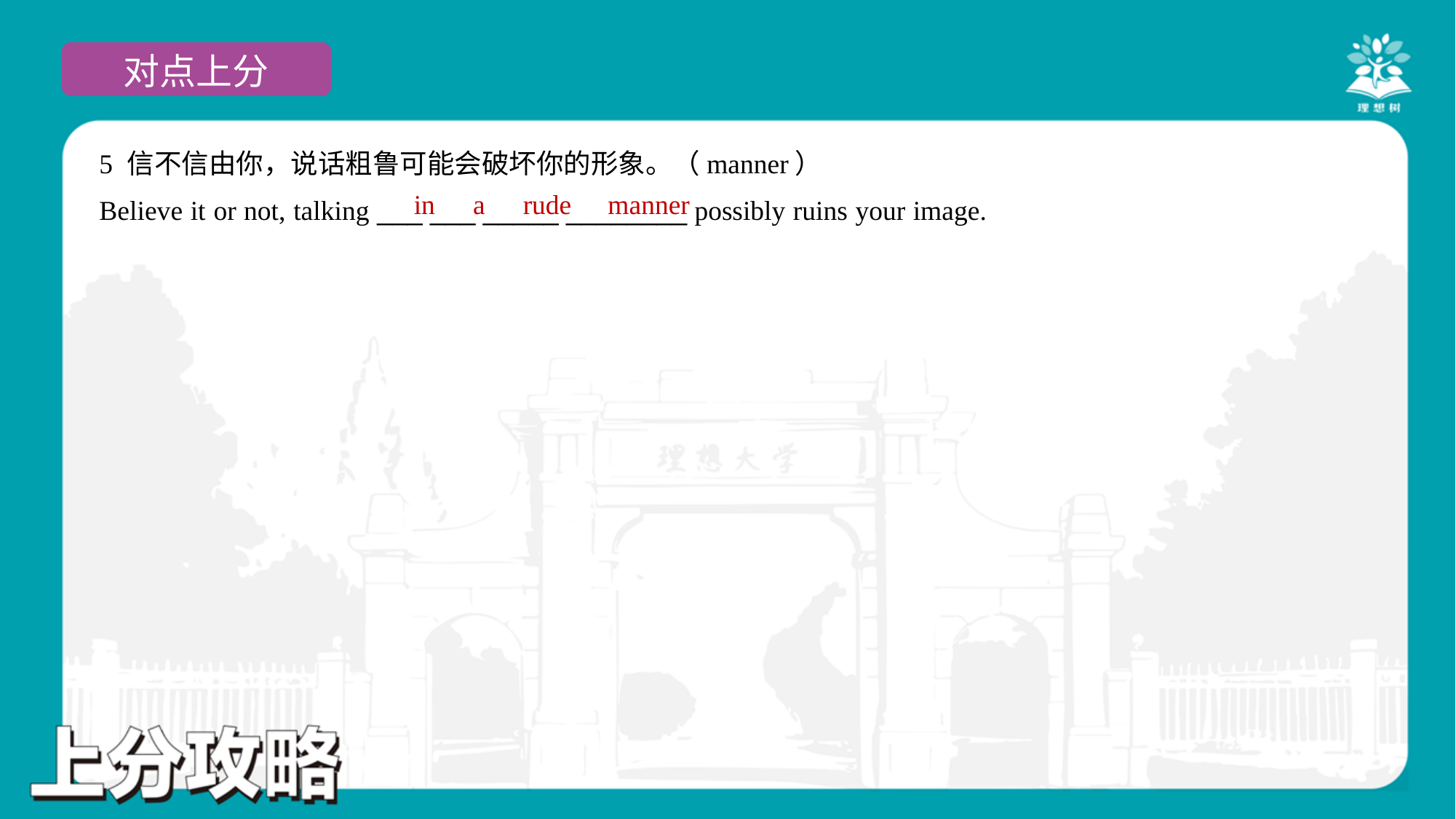

5 信不信由你，说话粗鲁可能会破坏你的形象。（manner）
Believe it or not, talking ___ ___ _____ ________ possibly ruins your image.
in
a
rude
manner